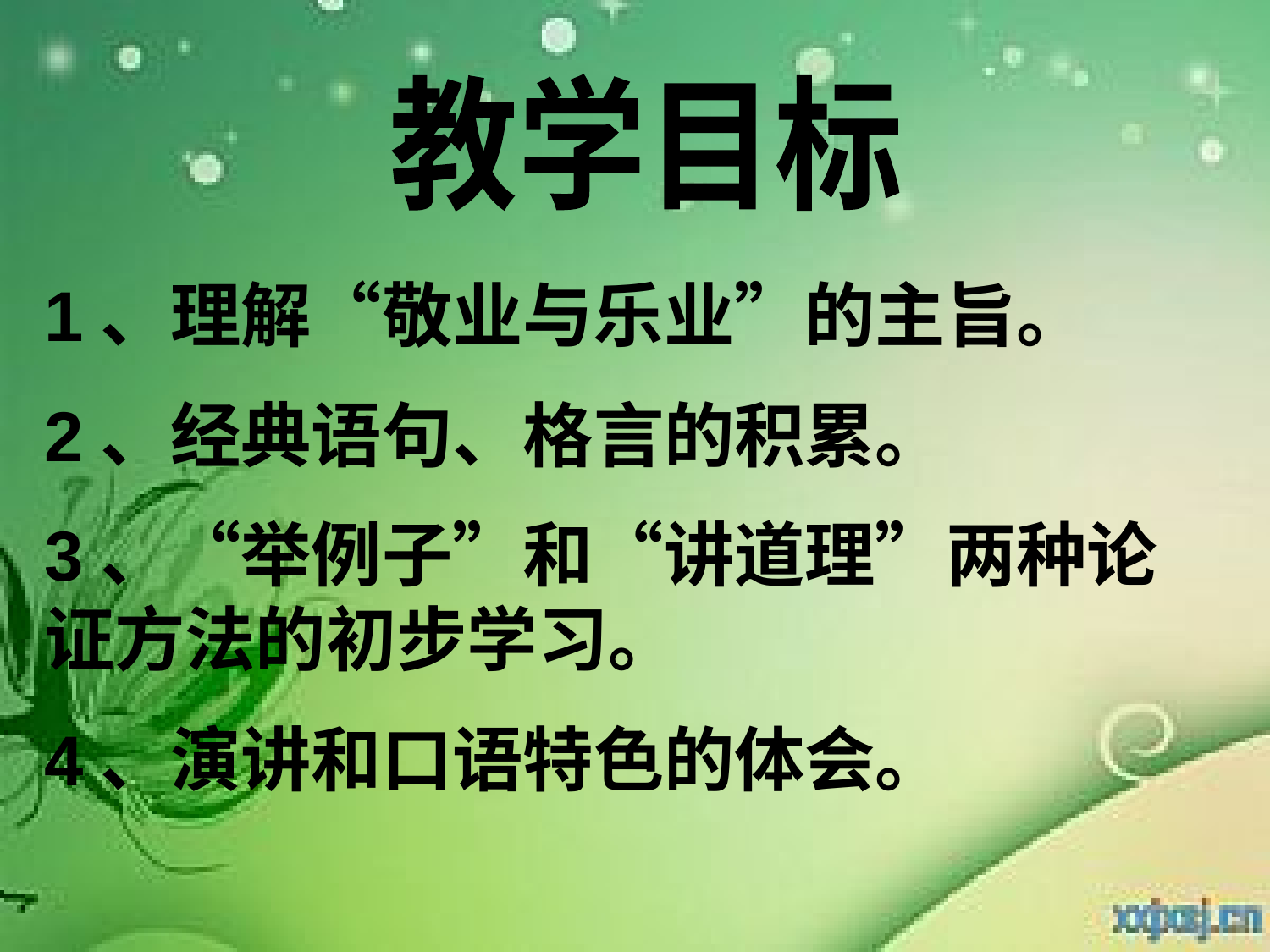

教学目标
1、理解“敬业与乐业”的主旨。
2、经典语句、格言的积累。
3、“举例子”和“讲道理”两种论证方法的初步学习。
4、演讲和口语特色的体会。